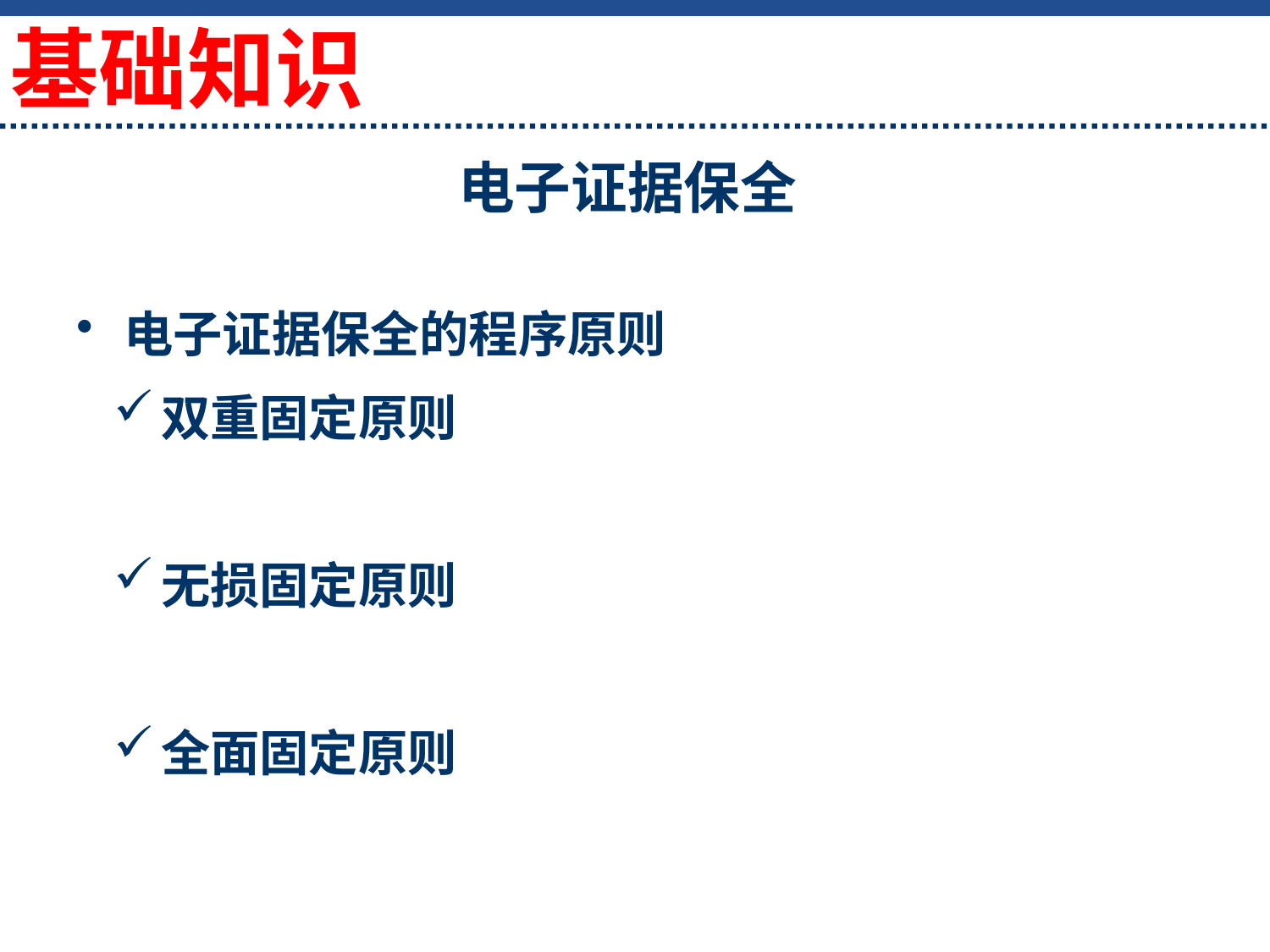

基础知识
# 电子证据保全
电子证据保全的程序原则
双重固定原则

无损固定原则

全面固定原则